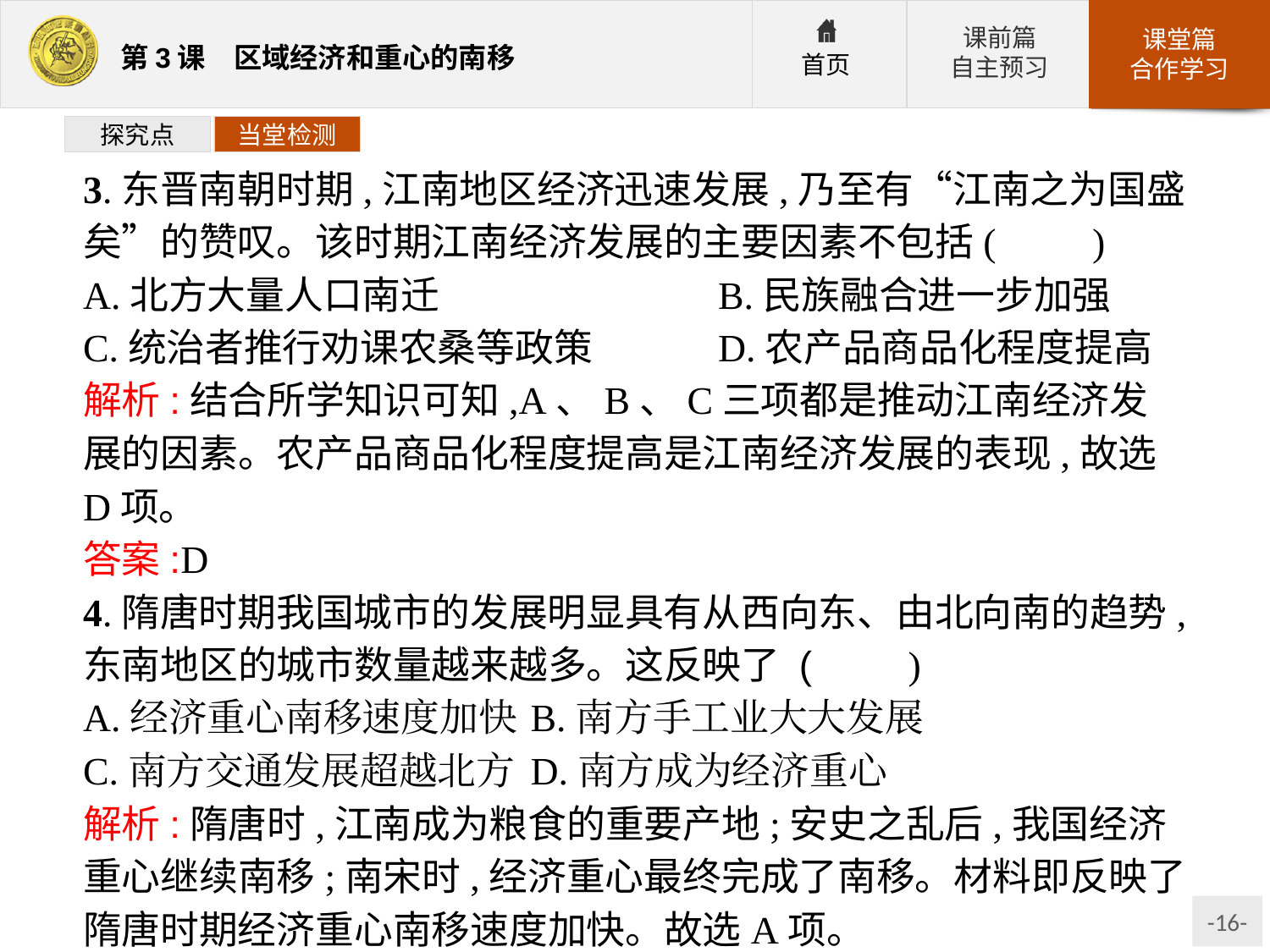

探究点
当堂检测
3.东晋南朝时期,江南地区经济迅速发展,乃至有“江南之为国盛矣”的赞叹。该时期江南经济发展的主要因素不包括(　　)
A.北方大量人口南迁			B.民族融合进一步加强
C.统治者推行劝课农桑等政策	D.农产品商品化程度提高
解析:结合所学知识可知,A、B、C三项都是推动江南经济发展的因素。农产品商品化程度提高是江南经济发展的表现,故选D项。
答案:D
4.隋唐时期我国城市的发展明显具有从西向东、由北向南的趋势,东南地区的城市数量越来越多。这反映了 (　　)
A.经济重心南移速度加快	B.南方手工业大大发展
C.南方交通发展超越北方	D.南方成为经济重心
解析:隋唐时,江南成为粮食的重要产地;安史之乱后,我国经济重心继续南移;南宋时,经济重心最终完成了南移。材料即反映了隋唐时期经济重心南移速度加快。故选A项。
答案:A